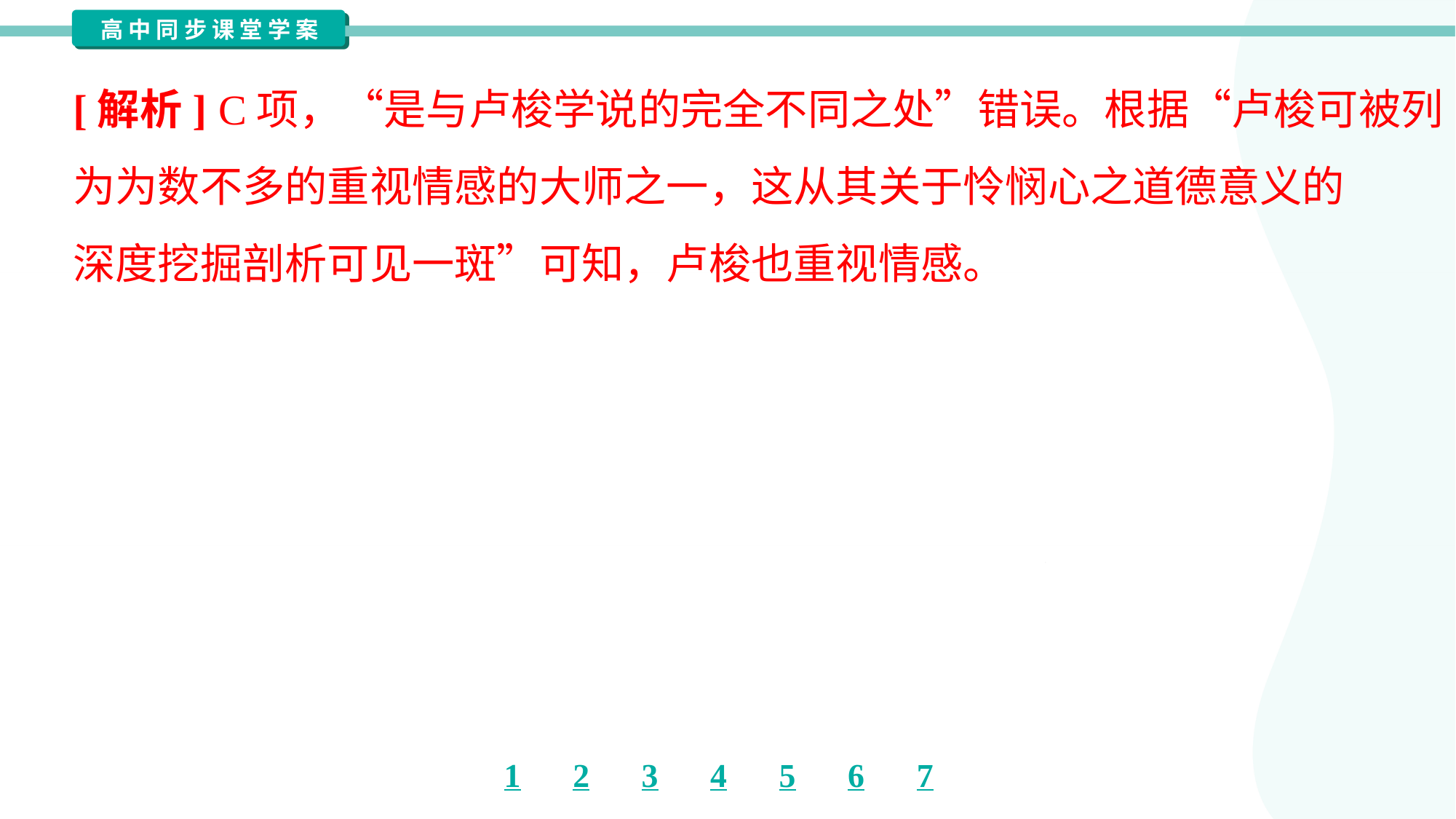

[解析] C项，“是与卢梭学说的完全不同之处”错误。根据“卢梭可被列
为为数不多的重视情感的大师之一，这从其关于怜悯心之道德意义的
深度挖掘剖析可见一斑”可知，卢梭也重视情感。